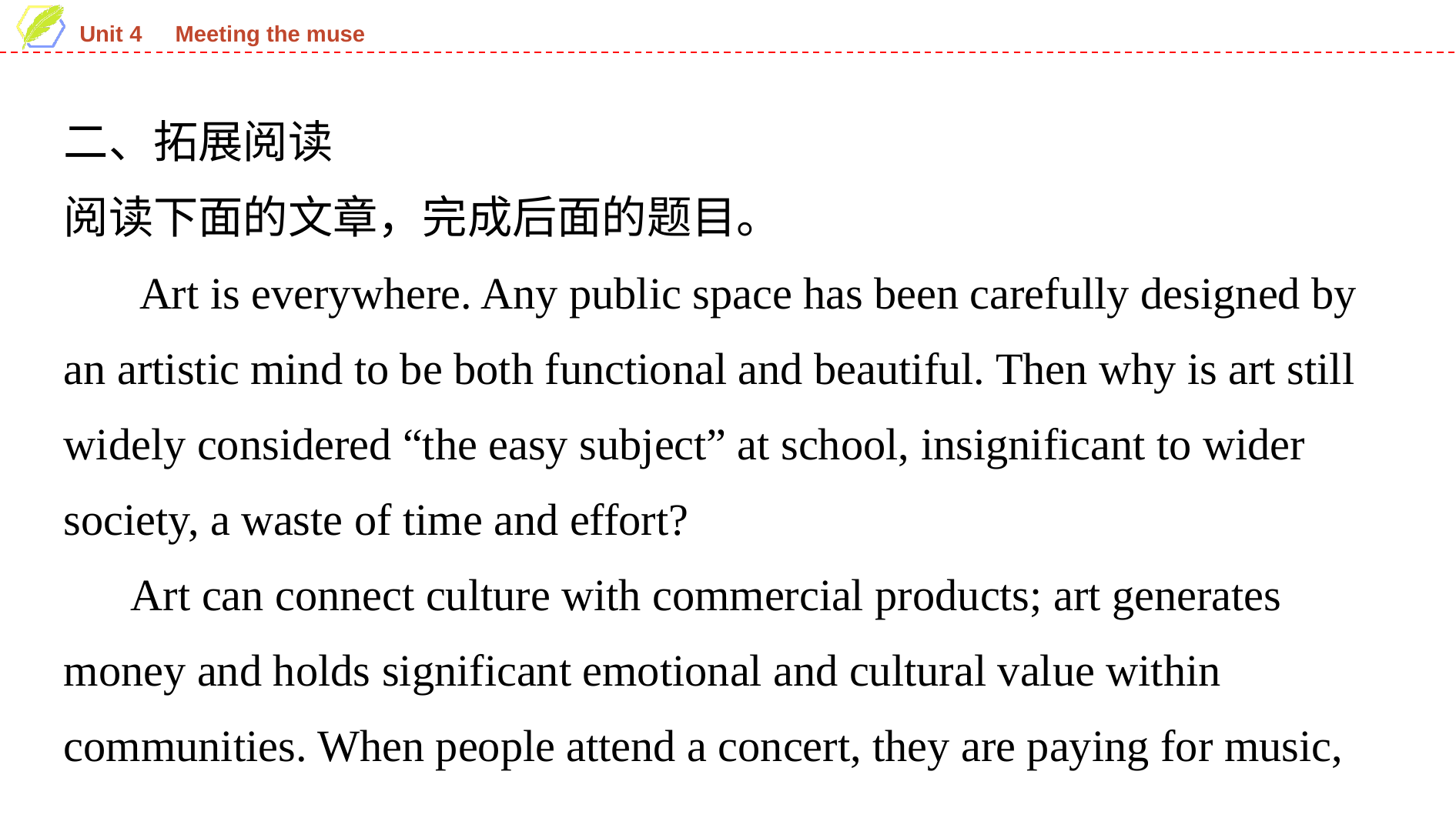

二、拓展阅读
阅读下面的文章，完成后面的题目。
　  Art is everywhere. Any public space has been carefully designed by an artistic mind to be both functional and beautiful. Then why is art still widely considered “the easy subject” at school, insignificant to wider society, a waste of time and effort?
      Art can connect culture with commercial products; art generates money and holds significant emotional and cultural value within communities. When people attend a concert, they are paying for music,